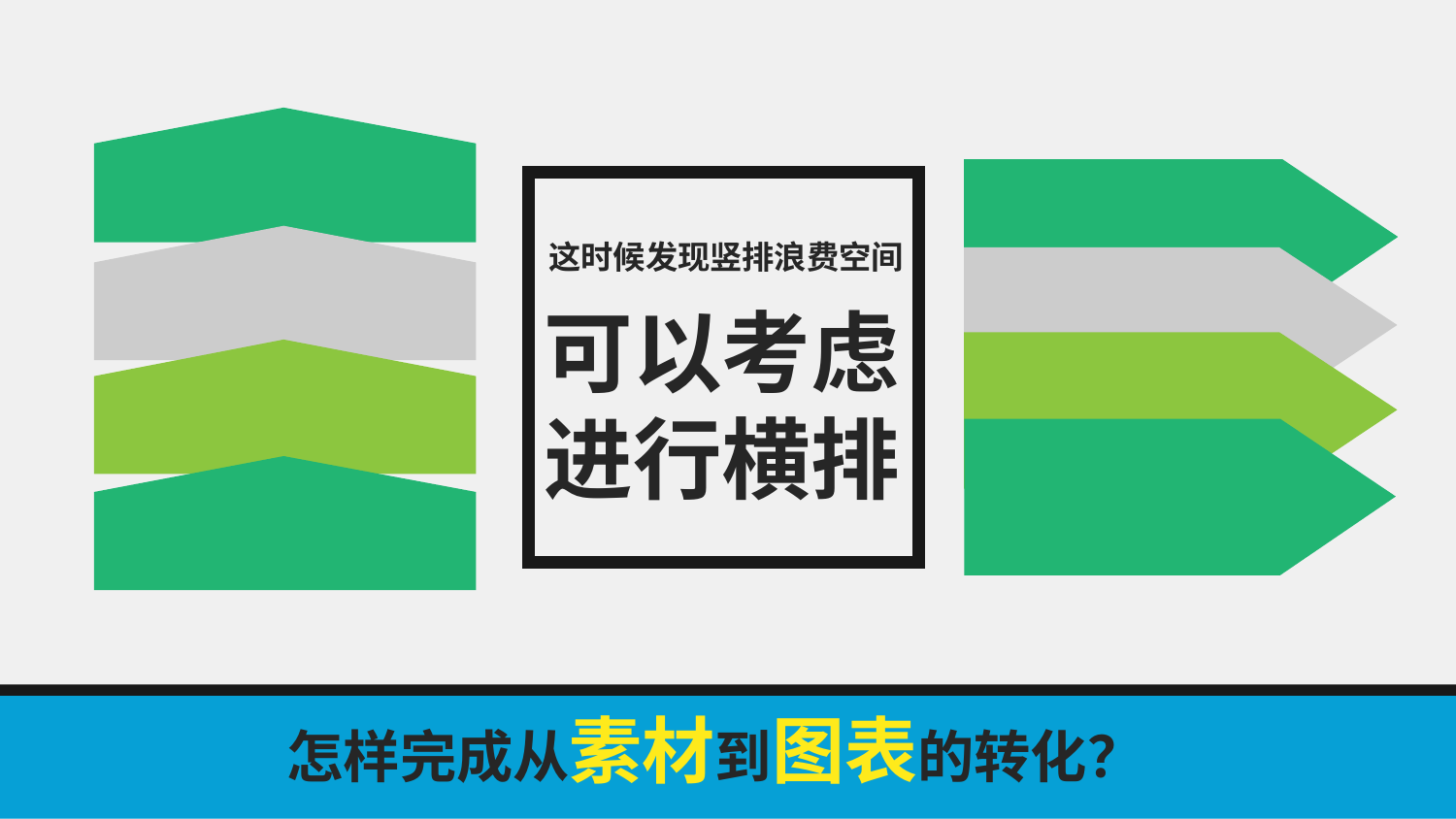

这时候发现竖排浪费空间
可以考虑进行横排

怎样完成从素材到图表的转化？